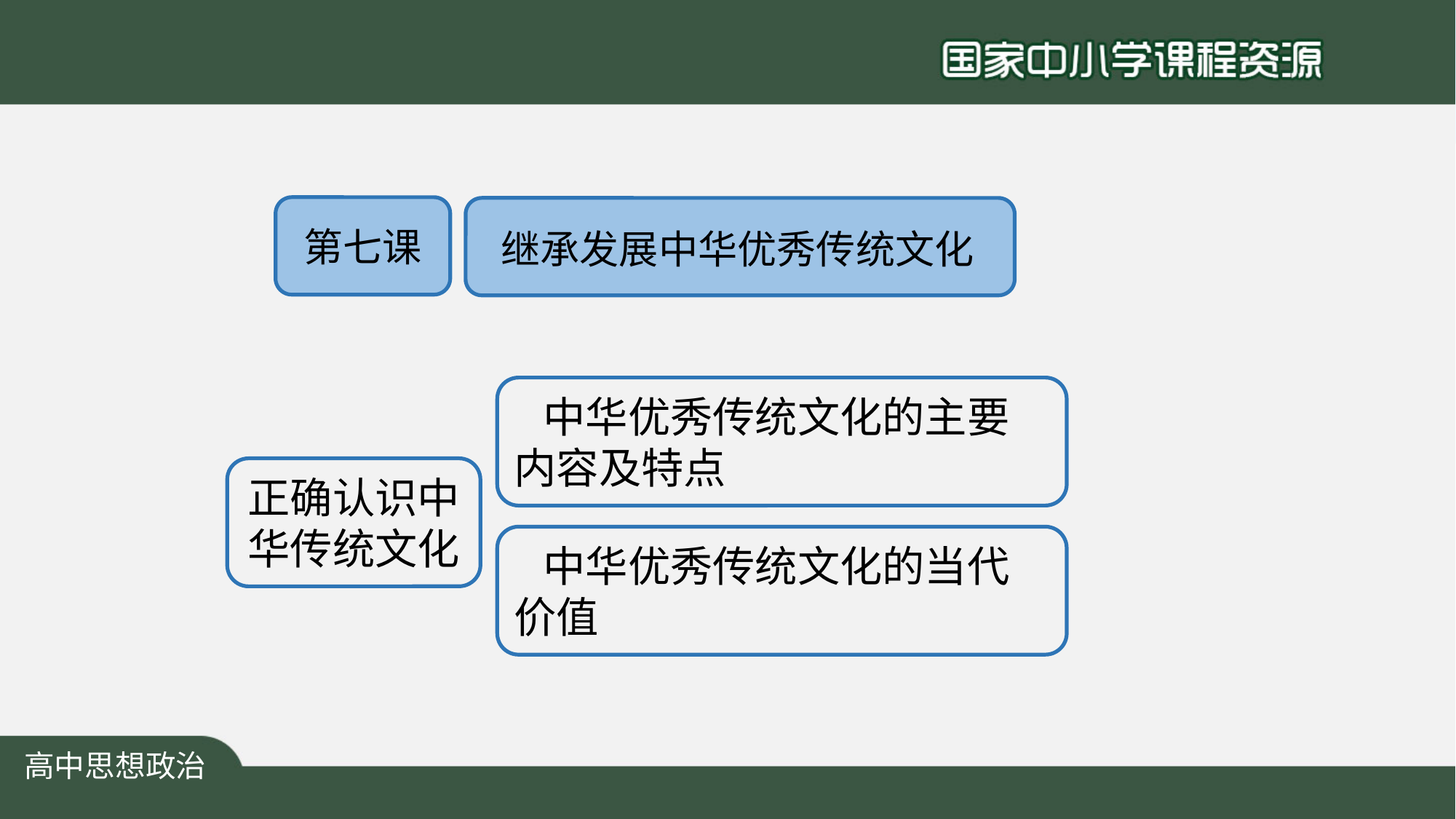

第七课
 继承发展中华优秀传统文化
  中华优秀传统文化的主要内容及特点
正确认识中华传统文化
  中华优秀传统文化的当代价值